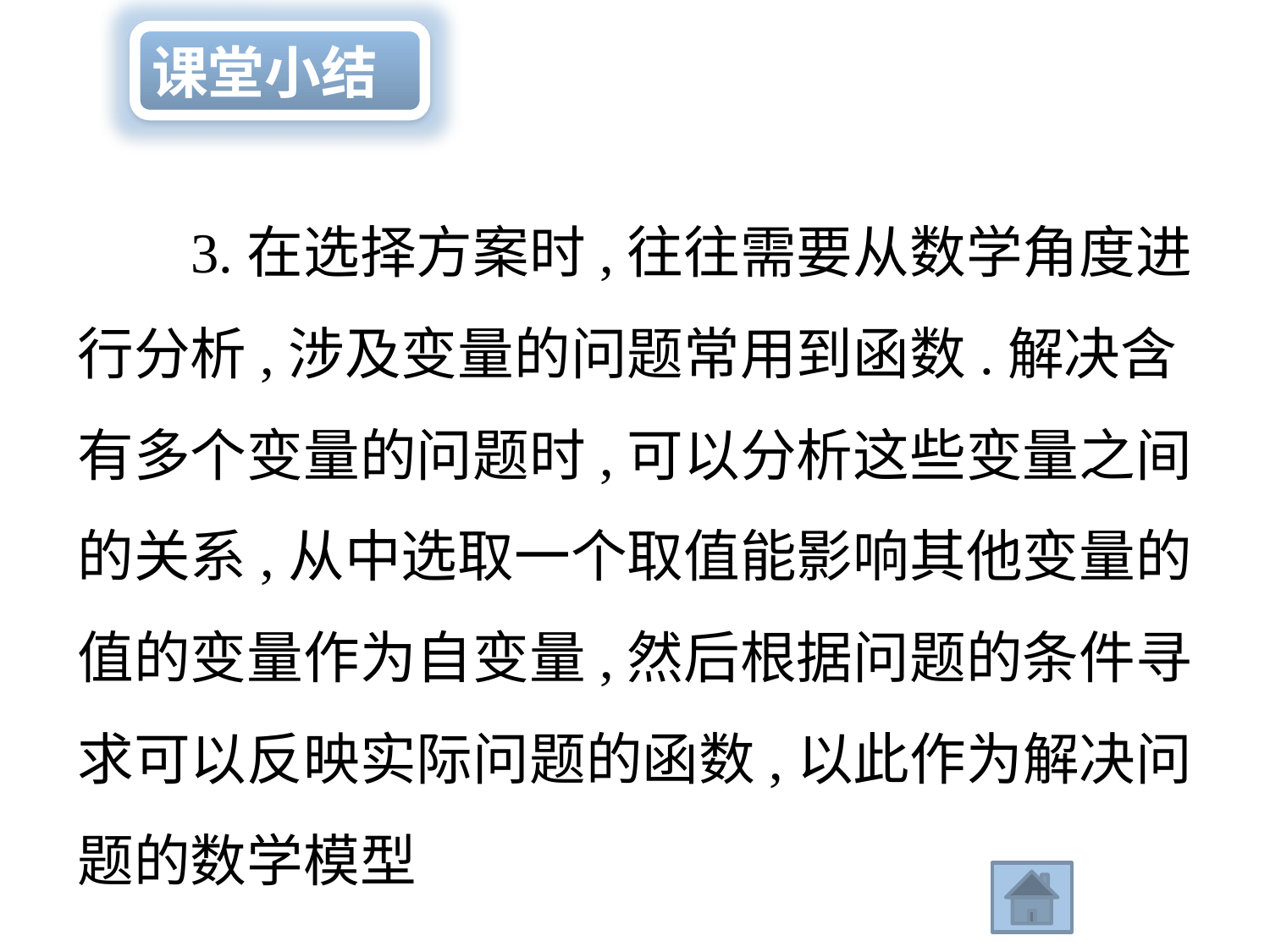

课堂小结
        3.在选择方案时,往往需要从数学角度进行分析,涉及变量的问题常用到函数.解决含有多个变量的问题时,可以分析这些变量之间的关系,从中选取一个取值能影响其他变量的值的变量作为自变量,然后根据问题的条件寻求可以反映实际问题的函数,以此作为解决问题的数学模型